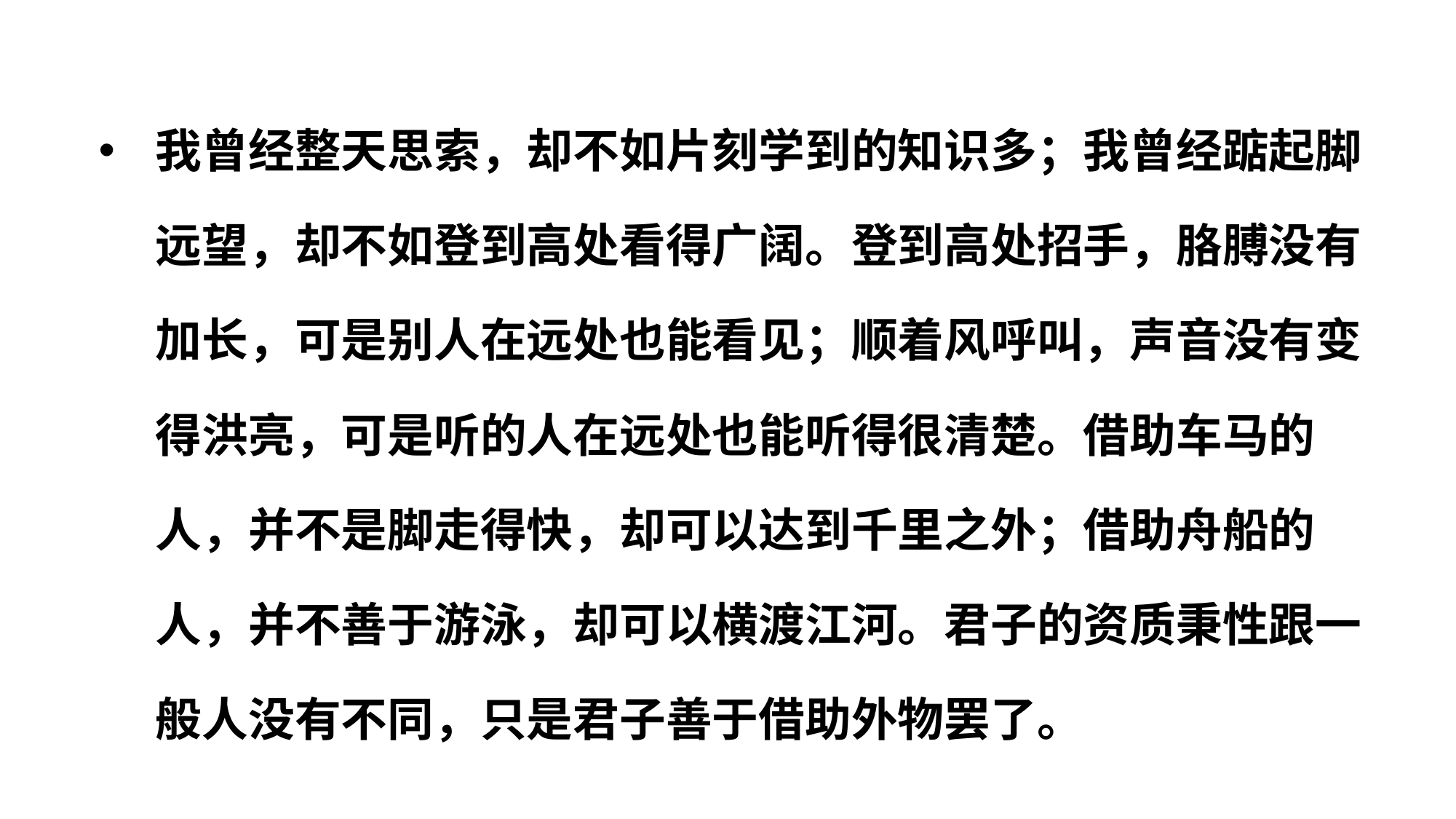

我曾经整天思索，却不如片刻学到的知识多；我曾经踮起脚远望，却不如登到高处看得广阔。登到高处招手，胳膊没有加长，可是别人在远处也能看见；顺着风呼叫，声音没有变得洪亮，可是听的人在远处也能听得很清楚。借助车马的人，并不是脚走得快，却可以达到千里之外；借助舟船的人，并不善于游泳，却可以横渡江河。君子的资质秉性跟一般人没有不同，只是君子善于借助外物罢了。